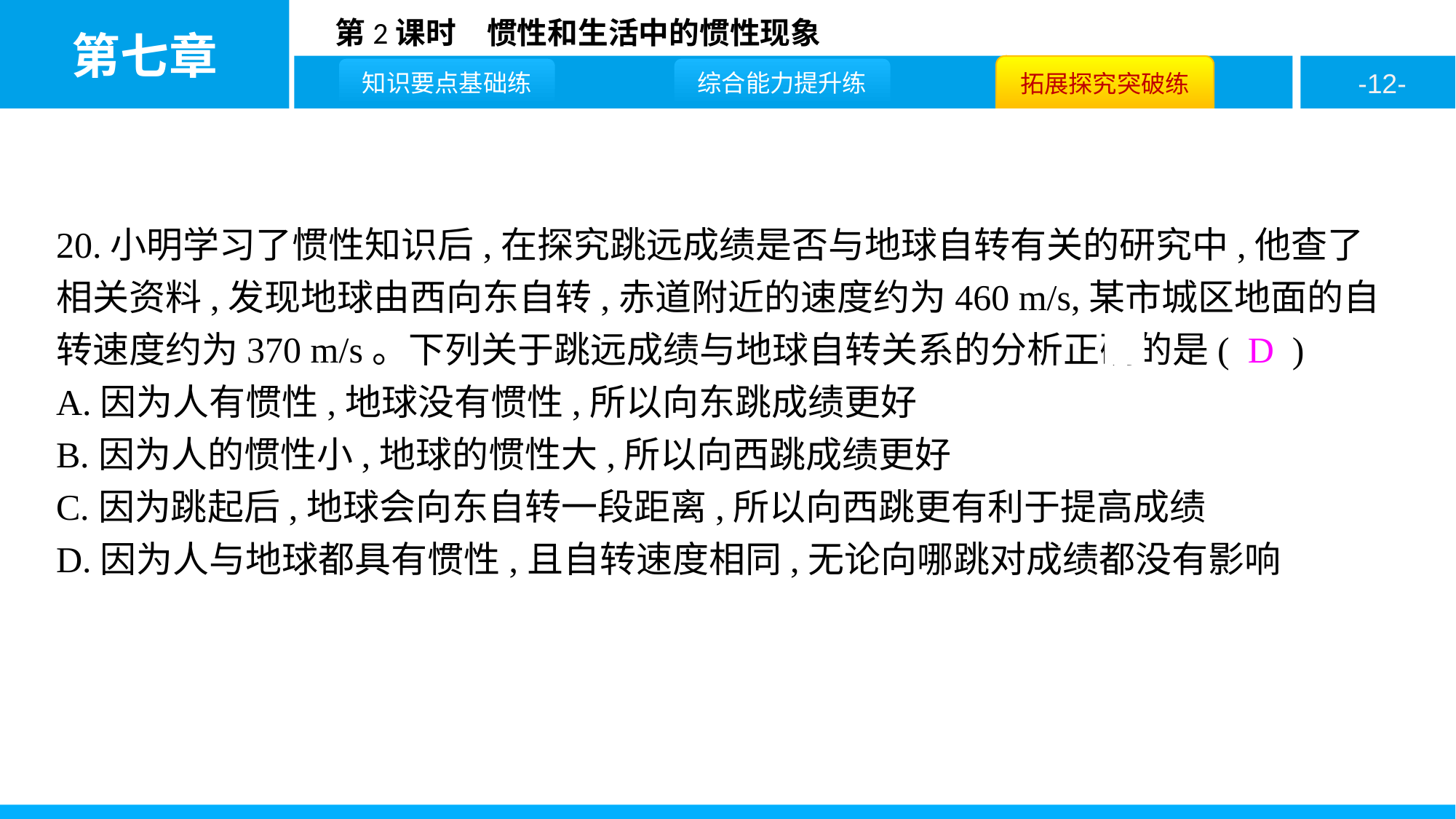

20.小明学习了惯性知识后,在探究跳远成绩是否与地球自转有关的研究中,他查了相关资料,发现地球由西向东自转,赤道附近的速度约为460 m/s,某市城区地面的自转速度约为370 m/s。下列关于跳远成绩与地球自转关系的分析正确的是(  D  )
A.因为人有惯性,地球没有惯性,所以向东跳成绩更好
B.因为人的惯性小,地球的惯性大,所以向西跳成绩更好
C.因为跳起后,地球会向东自转一段距离,所以向西跳更有利于提高成绩
D.因为人与地球都具有惯性,且自转速度相同,无论向哪跳对成绩都没有影响